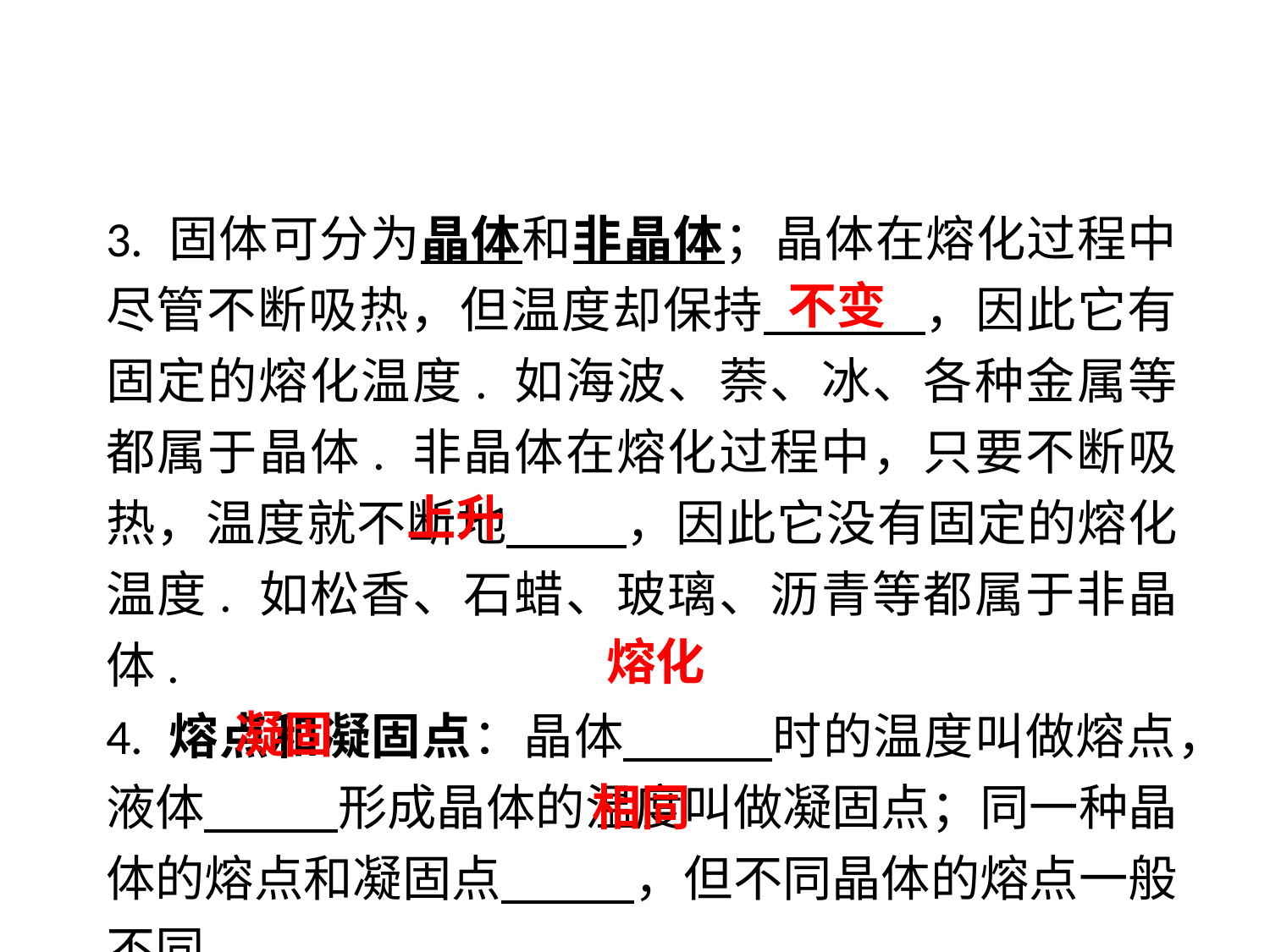

3. 固体可分为晶体和非晶体；晶体在熔化过程中尽管不断吸热，但温度却保持             ，因此它有固定的熔化温度. 如海波、萘、冰、各种金属等都属于晶体. 非晶体在熔化过程中，只要不断吸热，温度就不断地          ，因此它没有固定的熔化温度. 如松香、石蜡、玻璃、沥青等都属于非晶体.
4. 熔点和凝固点：晶体            时的温度叫做熔点，液体            形成晶体的温度叫做凝固点；同一种晶体的熔点和凝固点            ，但不同晶体的熔点一般不同.
不变
上升
熔化
凝固
相同